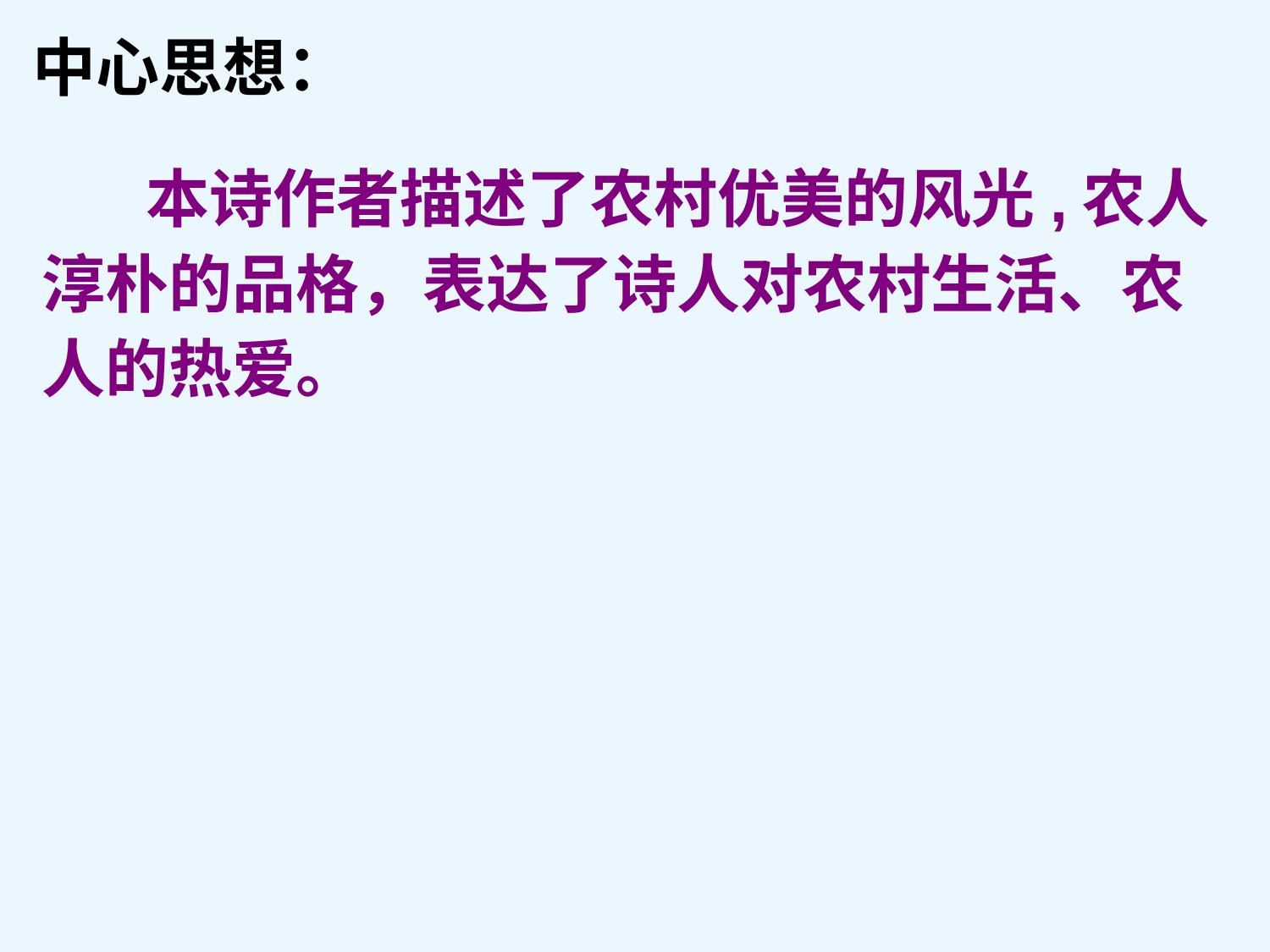

中心思想：
       本诗作者描述了农村优美的风光,农人淳朴的品格，表达了诗人对农村生活、农人的热爱。